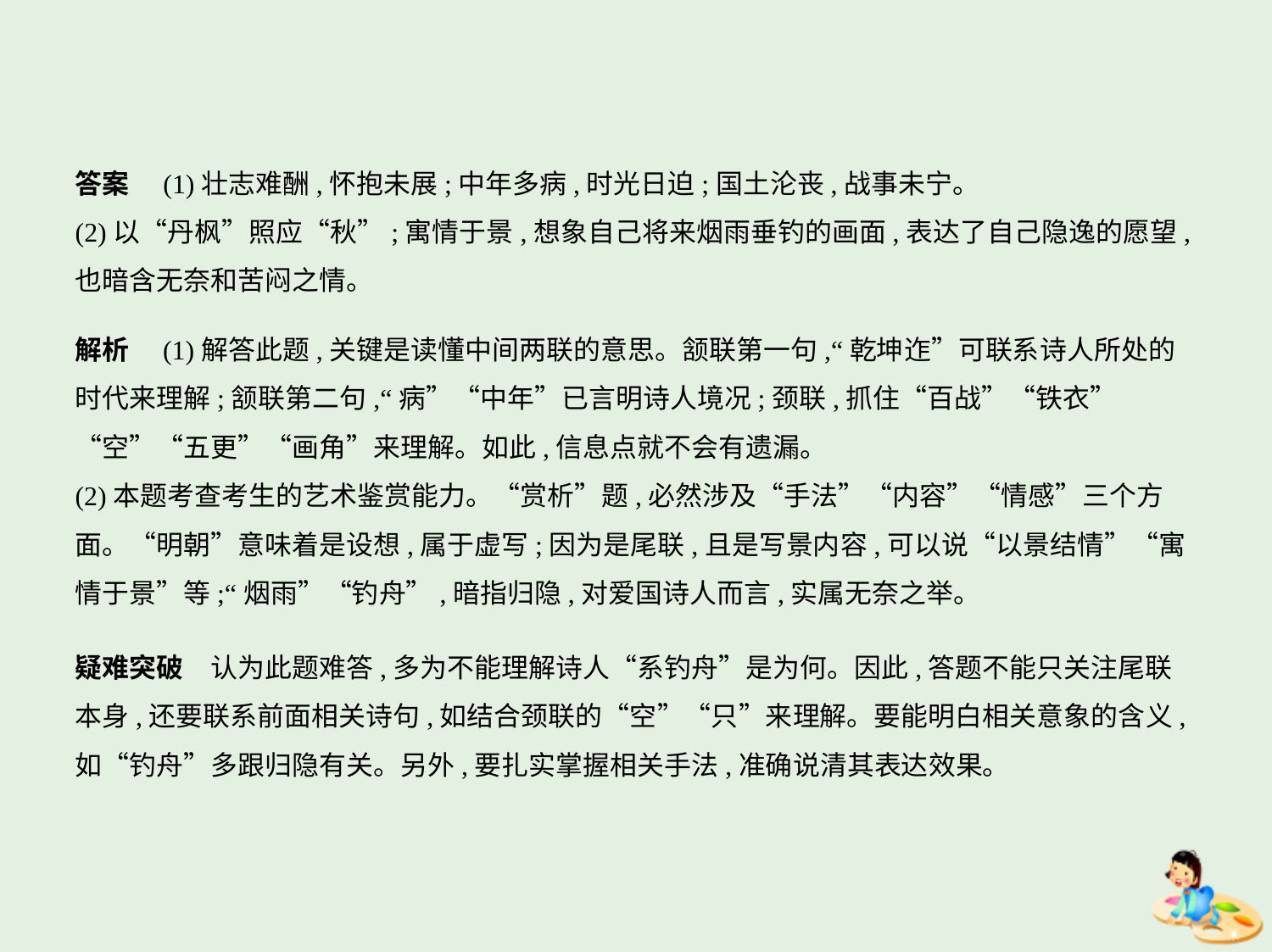

答案　(1)壮志难酬,怀抱未展;中年多病,时光日迫;国土沦丧,战事未宁。
(2)以“丹枫”照应“秋”;寓情于景,想象自己将来烟雨垂钓的画面,表达了自己隐逸的愿望,
也暗含无奈和苦闷之情。
解析　(1)解答此题,关键是读懂中间两联的意思。颔联第一句,“乾坤迮”可联系诗人所处的
时代来理解;颔联第二句,“病”“中年”已言明诗人境况;颈联,抓住“百战”“铁衣”
“空”“五更”“画角”来理解。如此,信息点就不会有遗漏。
(2)本题考查考生的艺术鉴赏能力。“赏析”题,必然涉及“手法”“内容”“情感”三个方
面。“明朝”意味着是设想,属于虚写;因为是尾联,且是写景内容,可以说“以景结情”“寓
情于景”等;“烟雨”“钓舟”,暗指归隐,对爱国诗人而言,实属无奈之举。
疑难突破　认为此题难答,多为不能理解诗人“系钓舟”是为何。因此,答题不能只关注尾联
本身,还要联系前面相关诗句,如结合颈联的“空”“只”来理解。要能明白相关意象的含义,
如“钓舟”多跟归隐有关。另外,要扎实掌握相关手法,准确说清其表达效果。